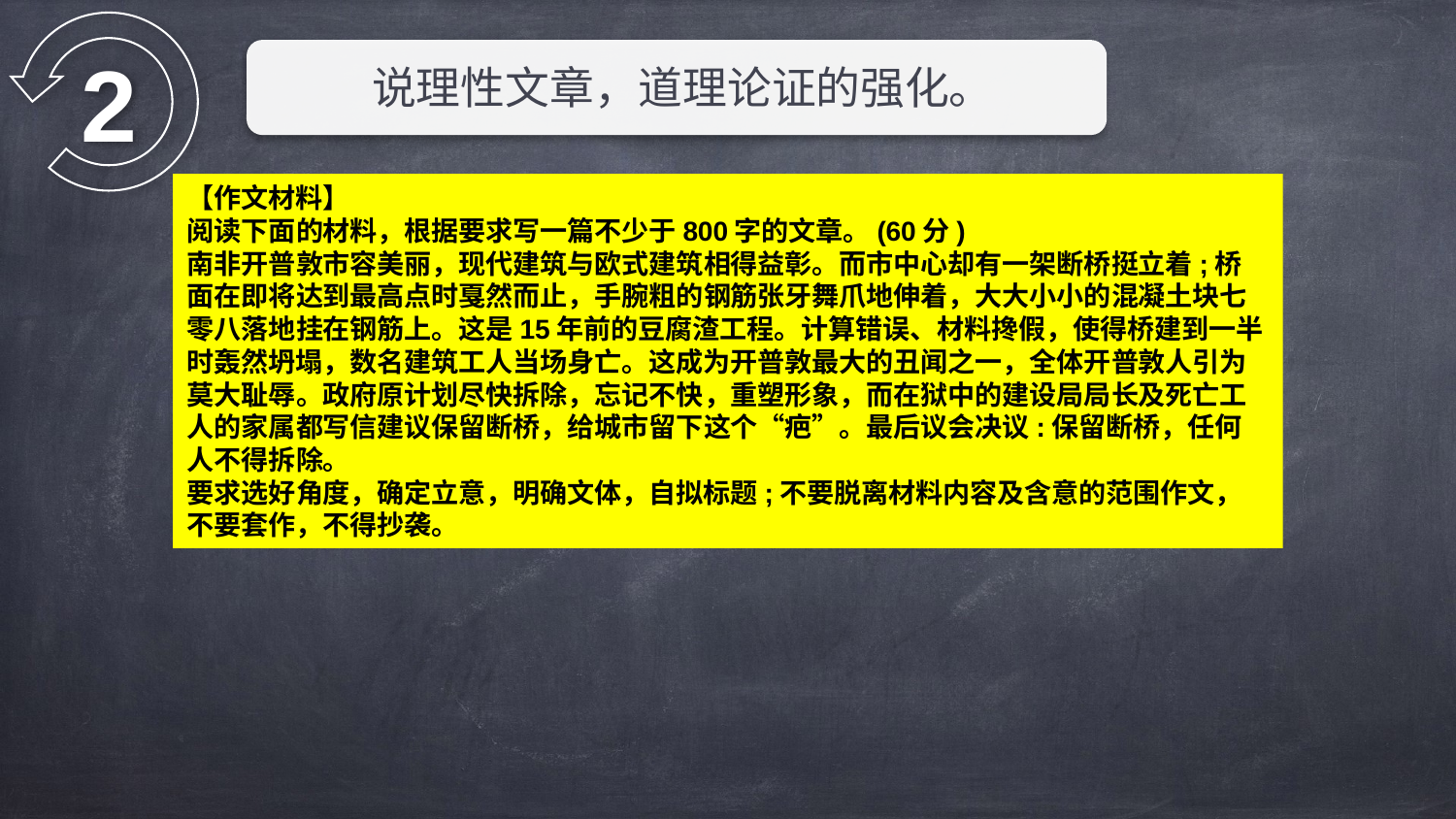

2

说理性文章，道理论证的强化。
【作文材料】
阅读下面的材料，根据要求写一篇不少于800字的文章。(60分)
南非开普敦市容美丽，现代建筑与欧式建筑相得益彰。而市中心却有一架断桥挺立着;桥面在即将达到最高点时戛然而止，手腕粗的钢筋张牙舞爪地伸着，大大小小的混凝土块七零八落地挂在钢筋上。这是15年前的豆腐渣工程。计算错误、材料搀假，使得桥建到一半时轰然坍塌，数名建筑工人当场身亡。这成为开普敦最大的丑闻之一，全体开普敦人引为莫大耻辱。政府原计划尽快拆除，忘记不快，重塑形象，而在狱中的建设局局长及死亡工人的家属都写信建议保留断桥，给城市留下这个“疤”。最后议会决议:保留断桥，任何人不得拆除。
要求选好角度，确定立意，明确文体，自拟标题;不要脱离材料内容及含意的范围作文，不要套作，不得抄袭。